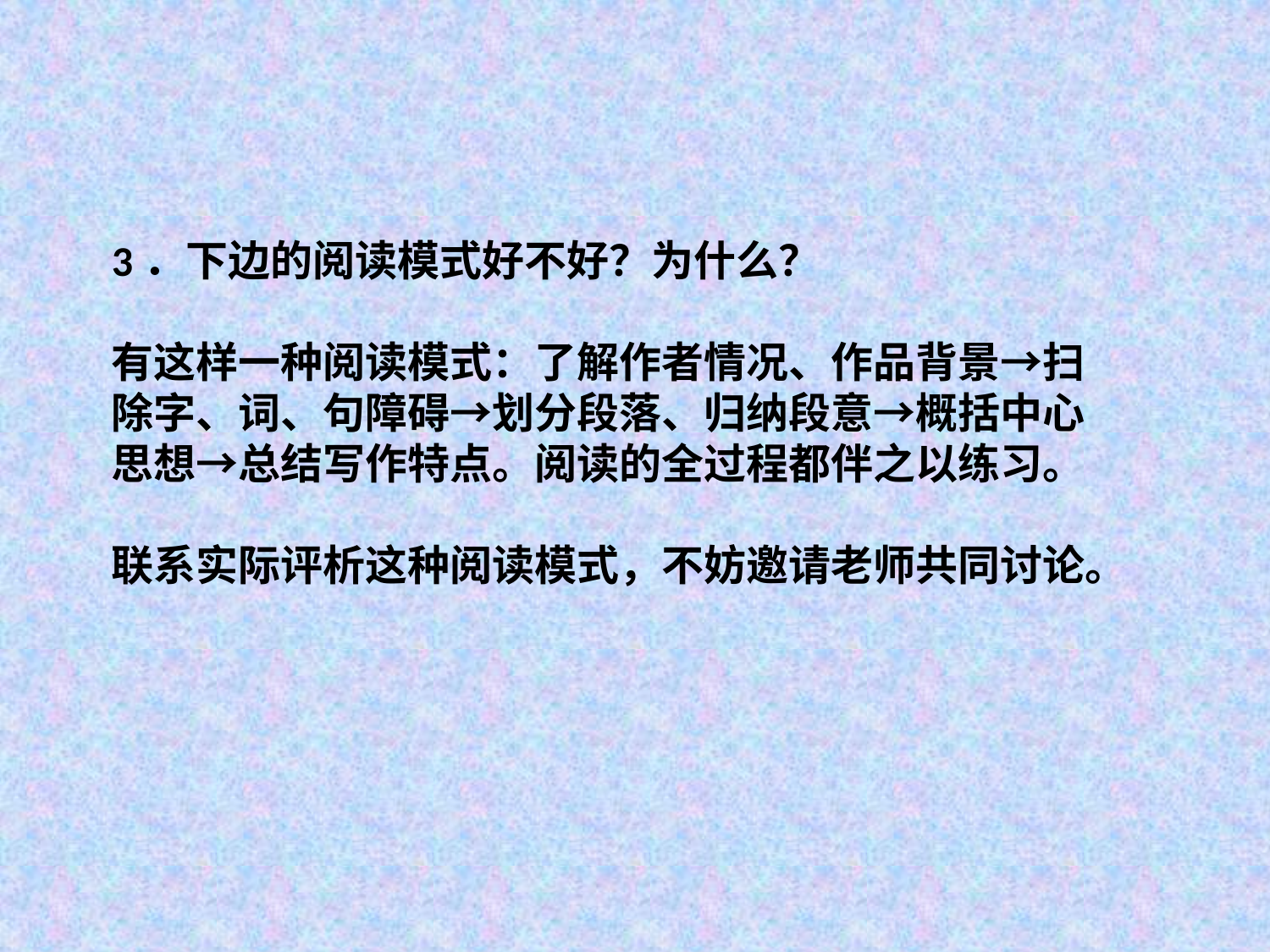

3．下边的阅读模式好不好？为什么？ 
有这样一种阅读模式：了解作者情况、作品背景→扫除字、词、句障碍→划分段落、归纳段意→概括中心思想→总结写作特点。阅读的全过程都伴之以练习。 
联系实际评析这种阅读模式，不妨邀请老师共同讨论。